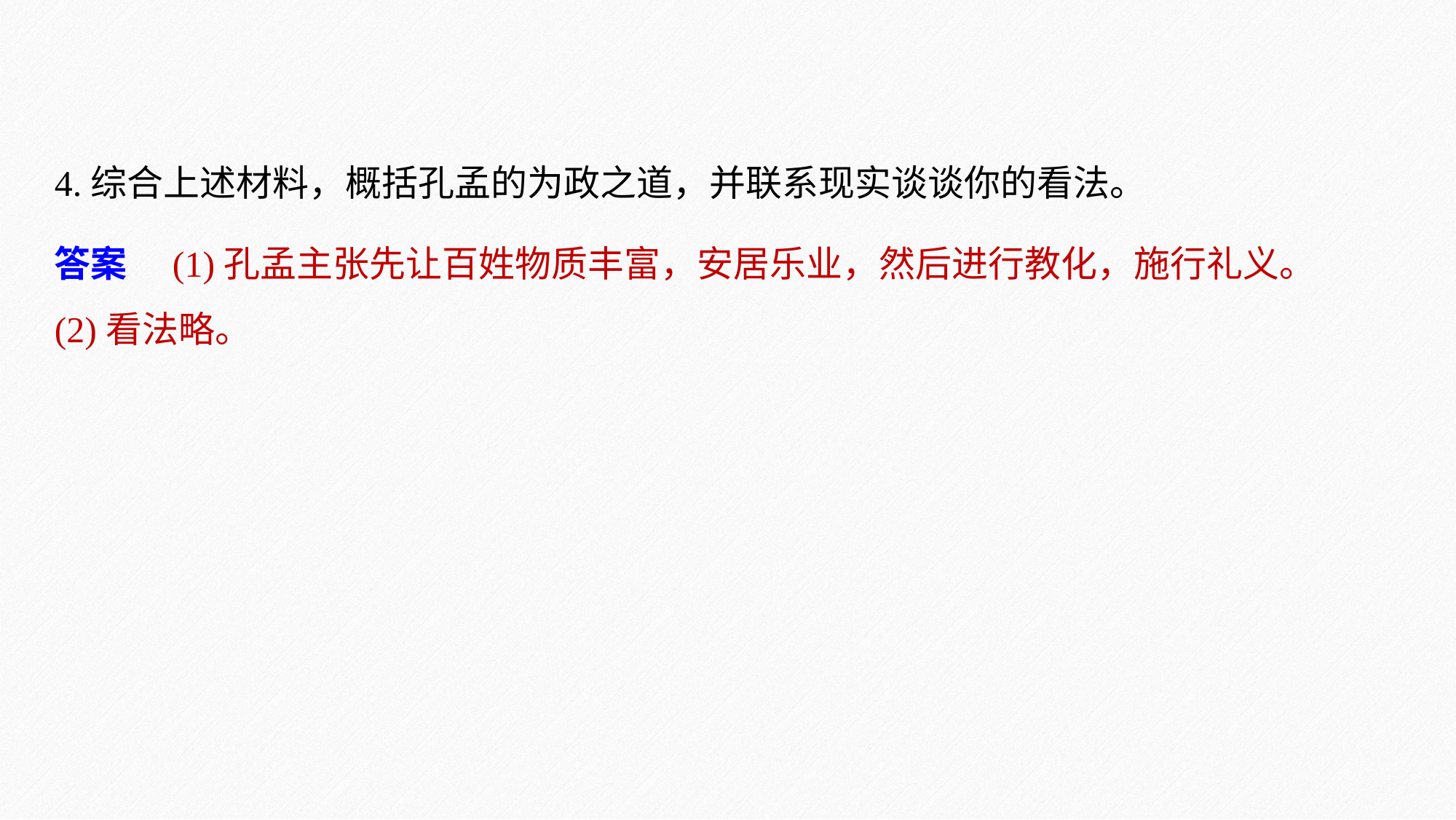

4.综合上述材料，概括孔孟的为政之道，并联系现实谈谈你的看法。
答案　(1)孔孟主张先让百姓物质丰富，安居乐业，然后进行教化，施行礼义。
(2)看法略。